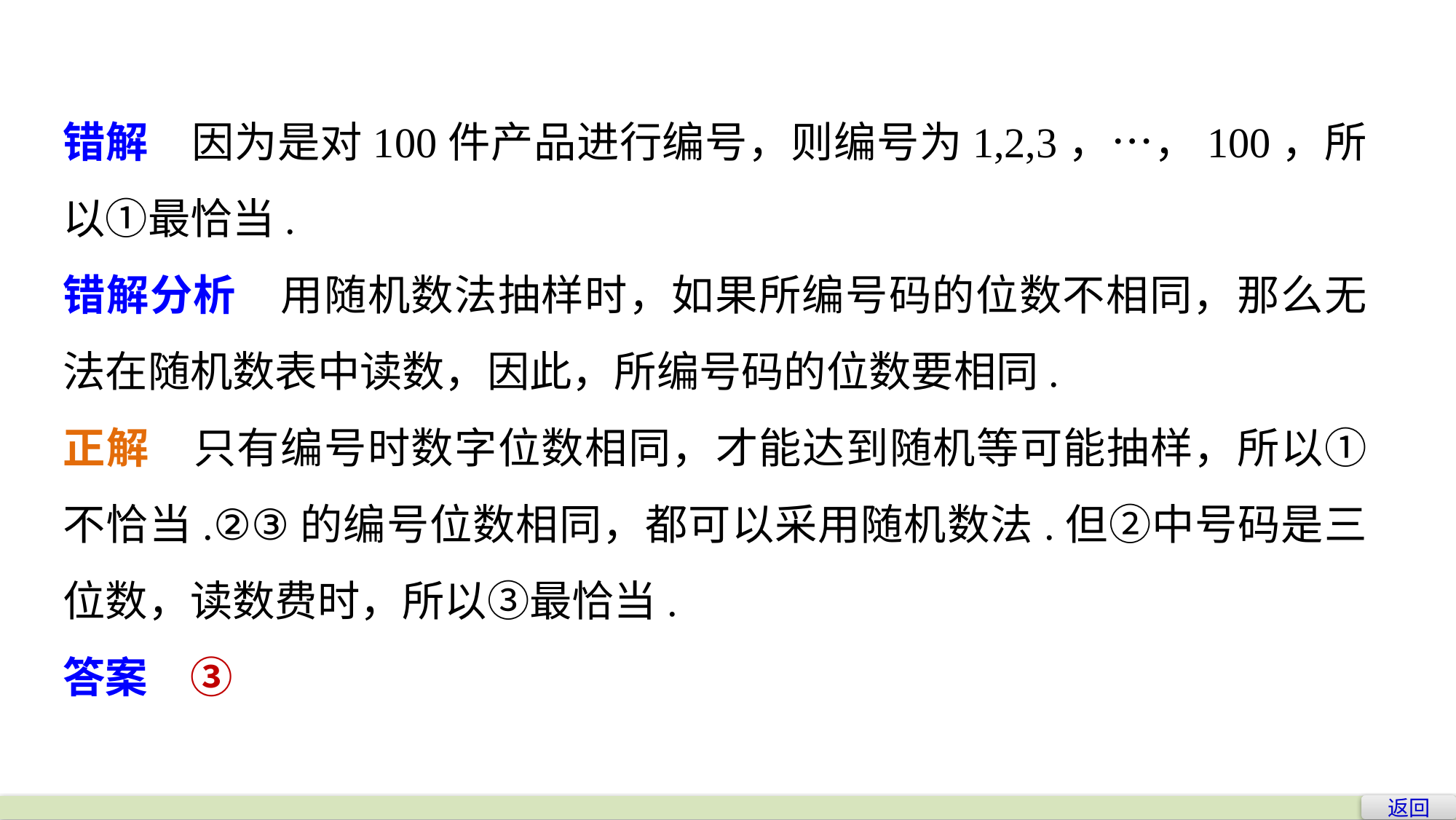

错解　因为是对100件产品进行编号，则编号为1,2,3，…，100，所以①最恰当.
错解分析　用随机数法抽样时，如果所编号码的位数不相同，那么无法在随机数表中读数，因此，所编号码的位数要相同.
正解　只有编号时数字位数相同，才能达到随机等可能抽样，所以①不恰当.②③的编号位数相同，都可以采用随机数法.但②中号码是三位数，读数费时，所以③最恰当.
答案　③
返回